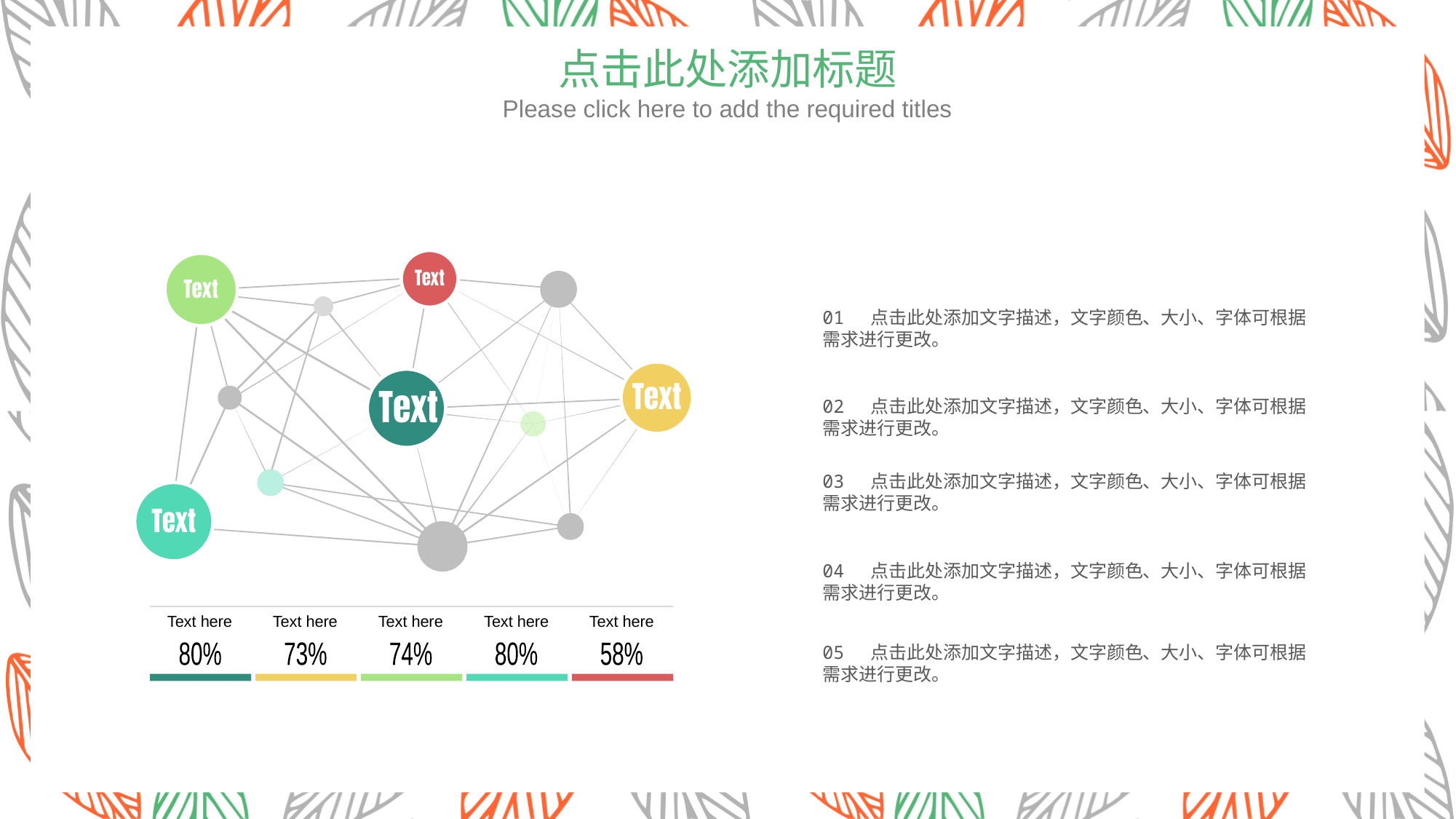

点击此处添加标题
Please click here to add the required titles

Text
Text

Text
Text

Text

Text here
Text here
Text here
Text here
Text here
80%
73%
74%
80%
58%

01  点击此处添加文字描述，文字颜色、大小、字体可根据需求进行更改。
02  点击此处添加文字描述，文字颜色、大小、字体可根据需求进行更改。
03  点击此处添加文字描述，文字颜色、大小、字体可根据需求进行更改。
04  点击此处添加文字描述，文字颜色、大小、字体可根据需求进行更改。
05  点击此处添加文字描述，文字颜色、大小、字体可根据需求进行更改。